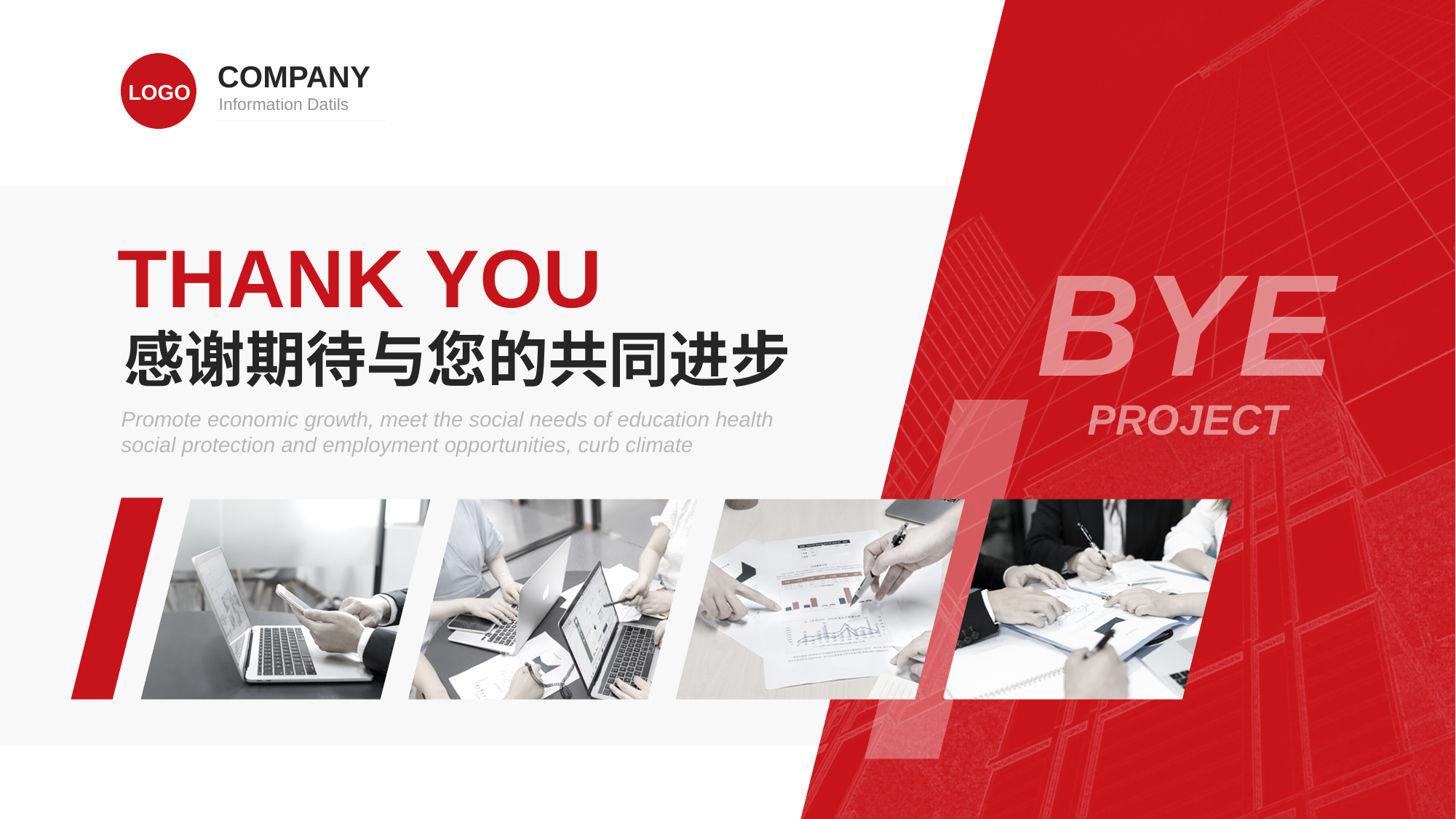

COMPANY
Information Datils

LOGO
THANK YOU
感谢期待与您的共同进步
Promote economic growth, meet the social needs of education health social protection and employment opportunities, curb climate
BYE
PROJECT